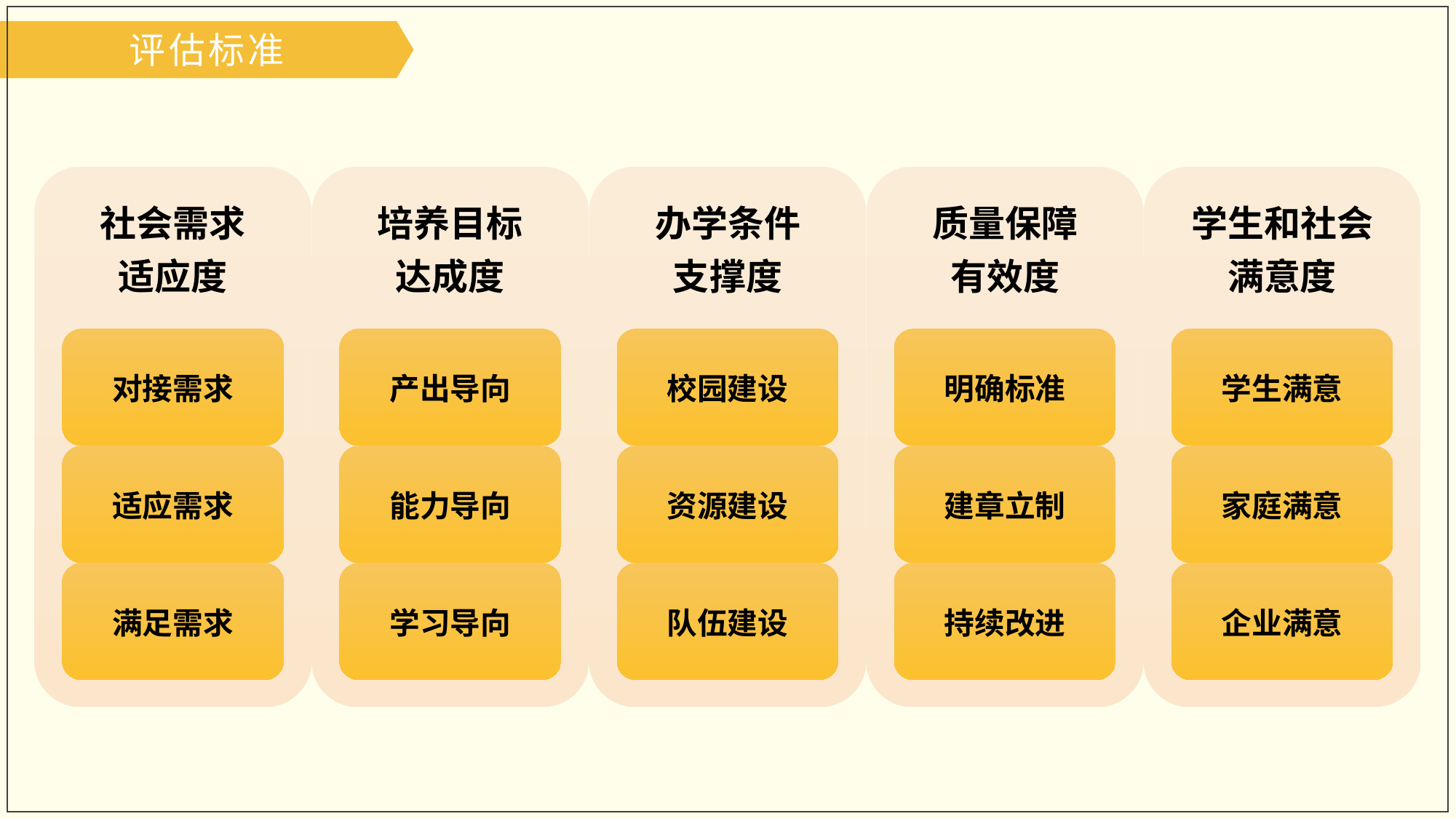

评估标准

社会需求
适应度
对接需求
适应需求
培养目标
达成度
产出导向
能力导向
办学条件
支撑度
校园建设
明确标准
满足需求
学习导向
资源建设
队伍建设
质量保障
有效度
建章立制
持续改进
学生和社会
满意度
学生满意
家庭满意
企业满意